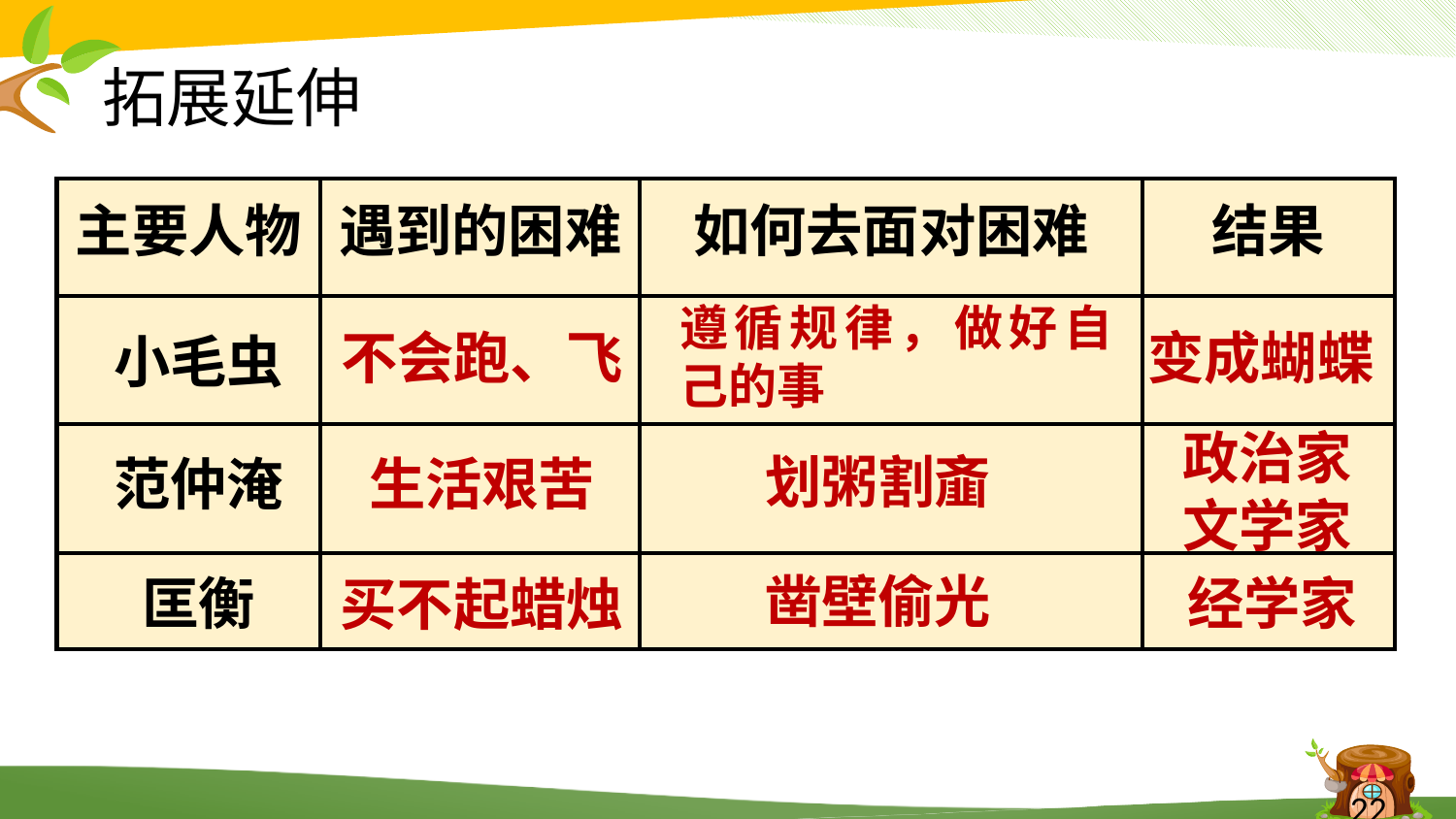

# 拓展延伸
| 主要人物 | 遇到的困难 | 如何去面对困难 | 结果 |
| --- | --- | --- | --- |
|  |  |  |  |
|  |  |  |  |
|  |  |  |  |
遵循规律，做好自己的事
不会跑、飞
变成蝴蝶
小毛虫
政治家文学家
划粥割齑
范仲淹
生活艰苦
凿壁偷光
匡衡
经学家
买不起蜡烛